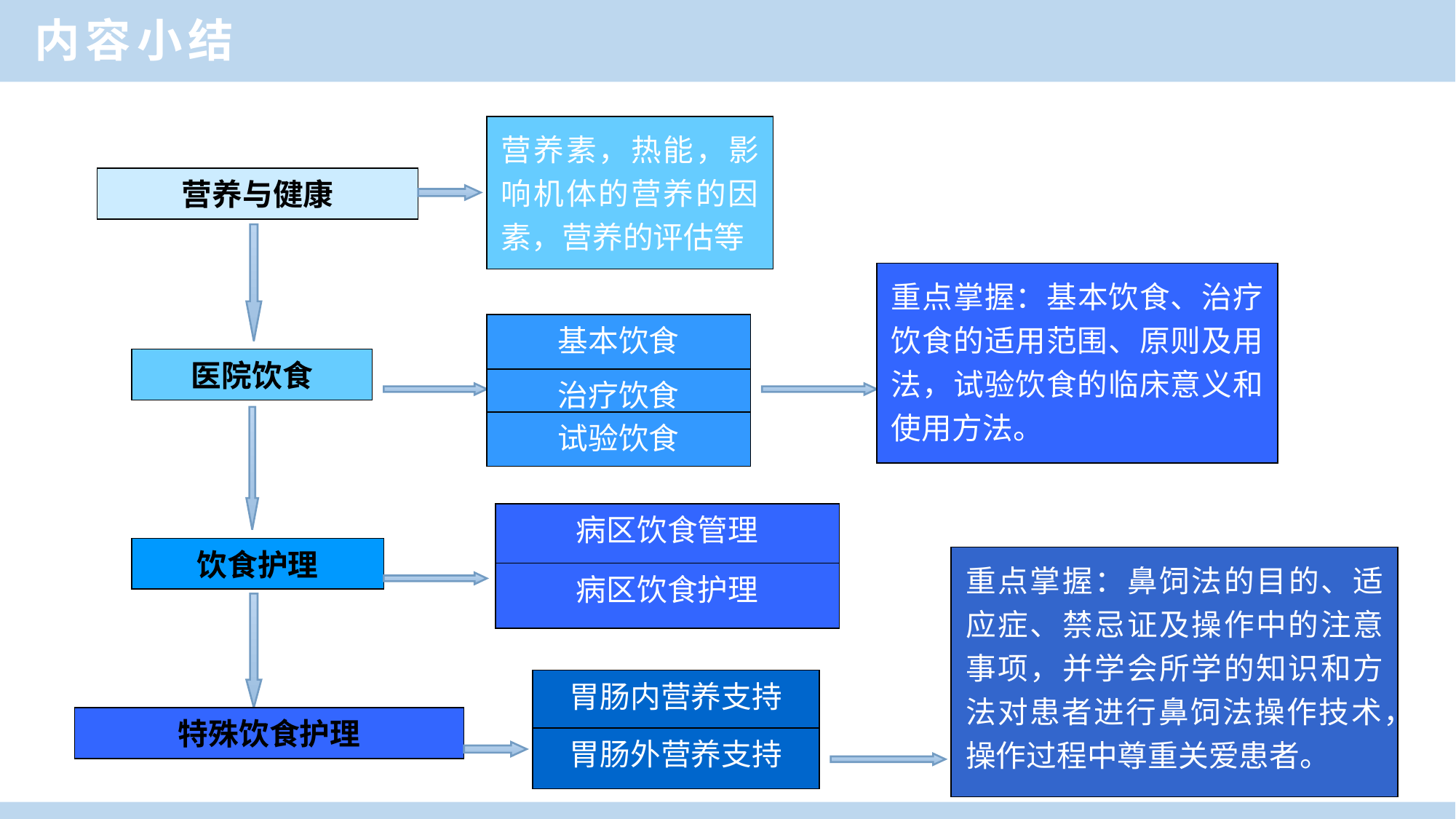

内容小结
营养素，热能，影响机体的营养的因素，营养的评估等
营养与健康

重点掌握：基本饮食、治疗饮食的适用范围、原则及用法，试验饮食的临床意义和使用方法。

基本饮食
医院饮食
治疗饮食

试验饮食
病区饮食管理
饮食护理
重点掌握：鼻饲法的目的、适应症、禁忌证及操作中的注意事项，并学会所学的知识和方法对患者进行鼻饲法操作技术，操作过程中尊重关爱患者。

病区饮食护理

胃肠内营养支持
特殊饮食护理
胃肠外营养支持